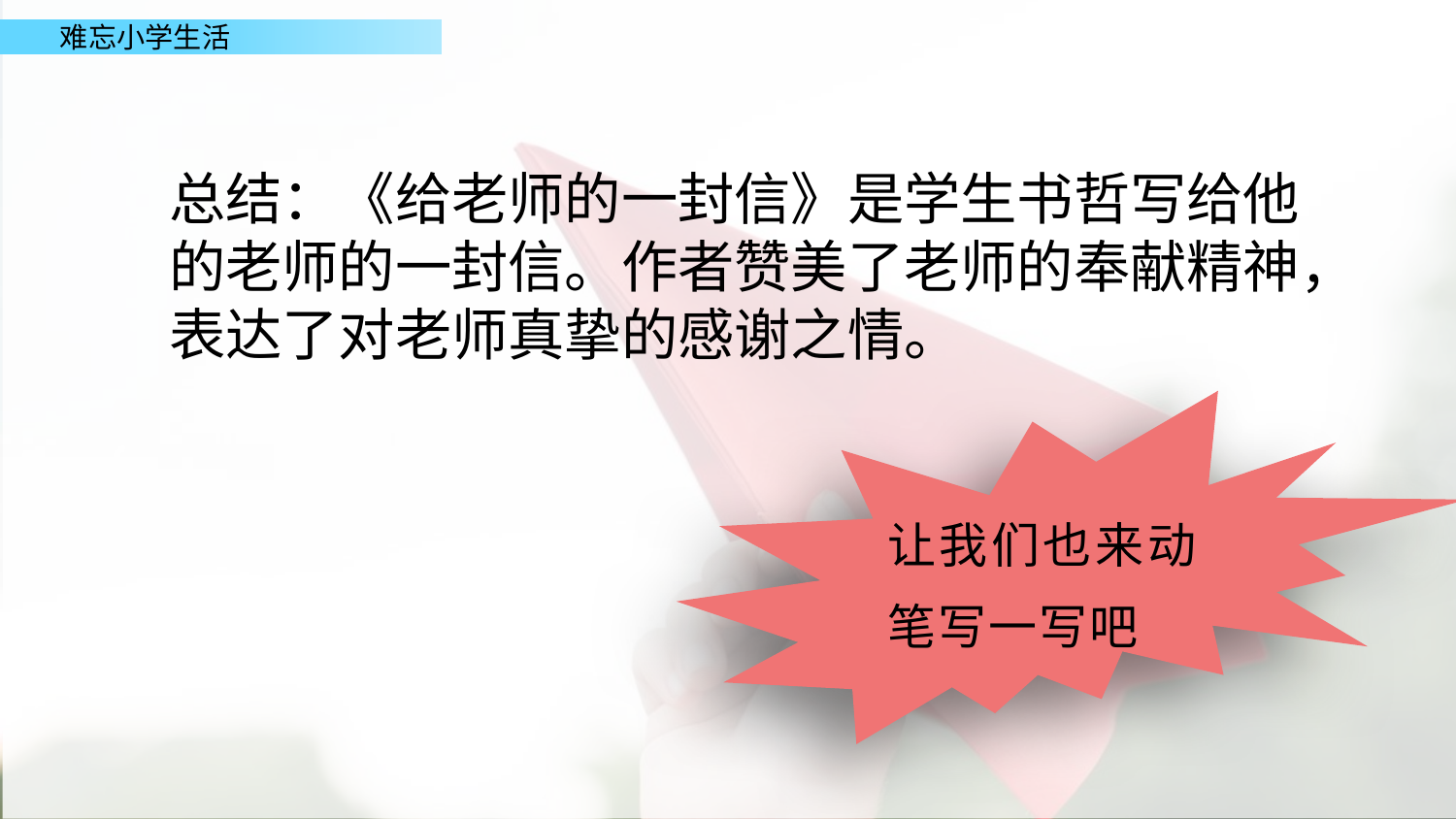

总结：《给老师的一封信》是学生书哲写给他的老师的一封信。作者赞美了老师的奉献精神，表达了对老师真挚的感谢之情。

让我们也来动笔写一写吧